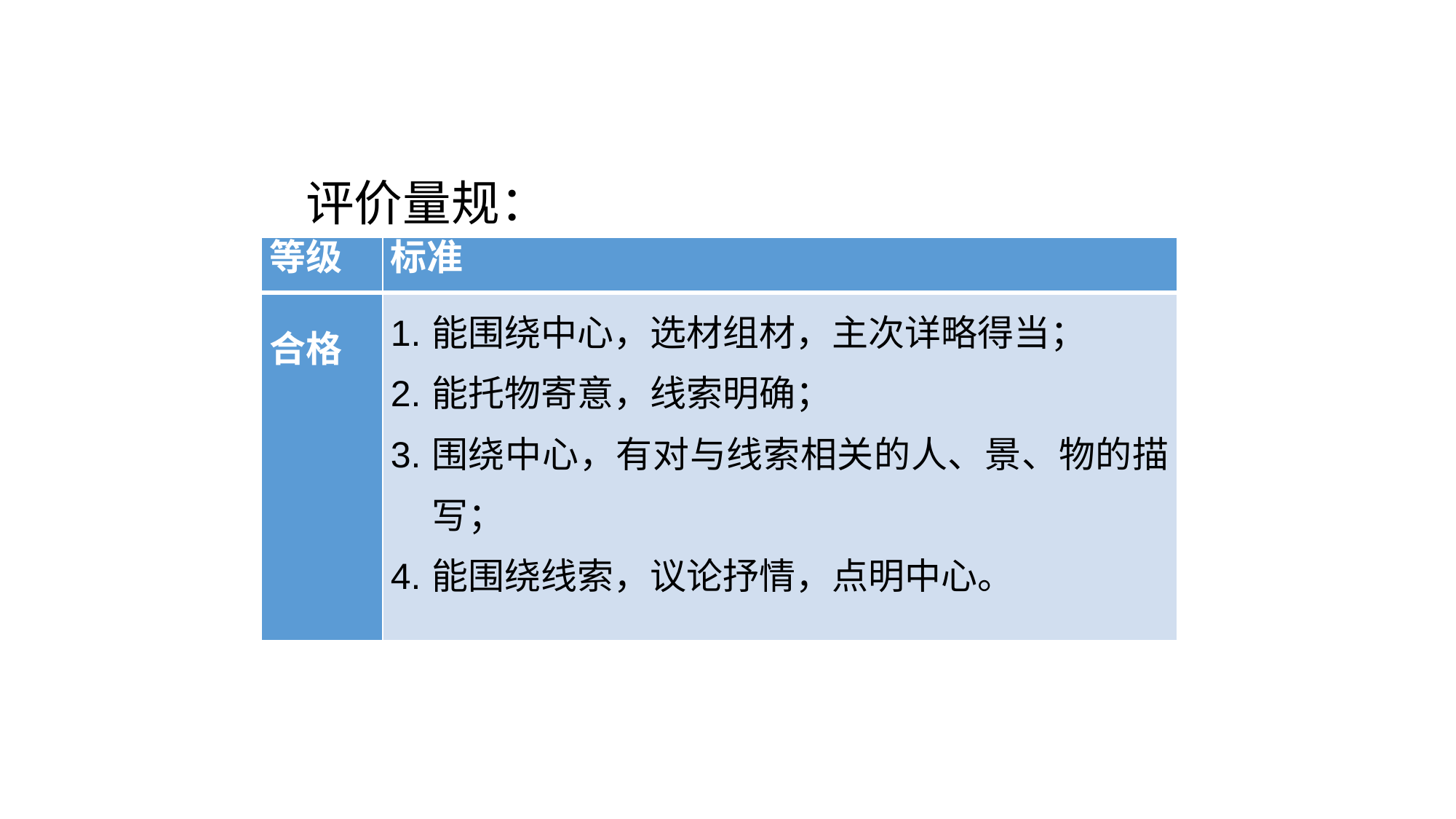

# 评价量规：
| 等级 | 标准 |
| --- | --- |
| 合格 | 能围绕中心，选材组材，主次详略得当； 能托物寄意，线索明确； 围绕中心，有对与线索相关的人、景、物的描写； 能围绕线索，议论抒情，点明中心。 |